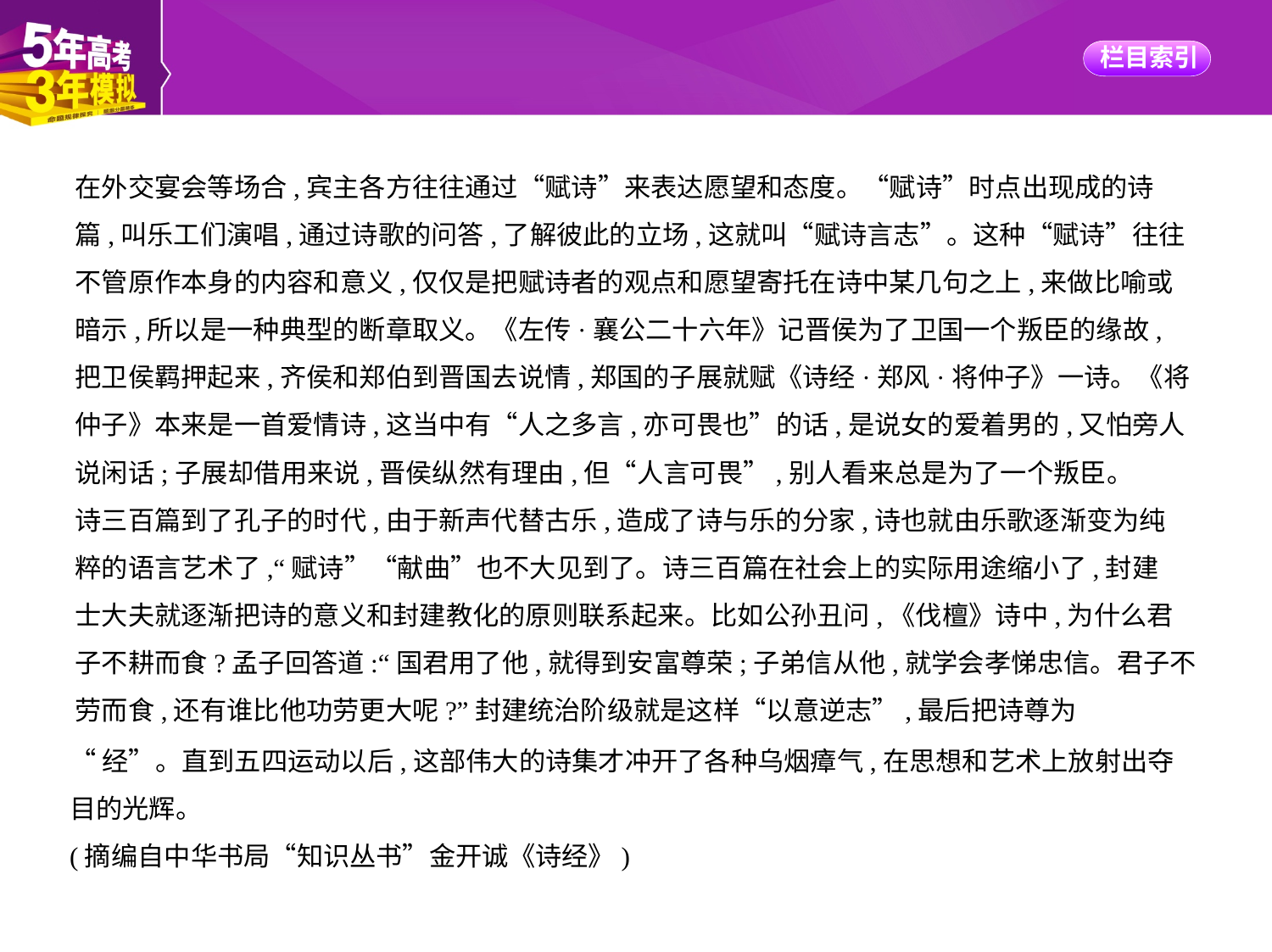

在外交宴会等场合,宾主各方往往通过“赋诗”来表达愿望和态度。“赋诗”时点出现成的诗
篇,叫乐工们演唱,通过诗歌的问答,了解彼此的立场,这就叫“赋诗言志”。这种“赋诗”往往
不管原作本身的内容和意义,仅仅是把赋诗者的观点和愿望寄托在诗中某几句之上,来做比喻或
暗示,所以是一种典型的断章取义。《左传·襄公二十六年》记晋侯为了卫国一个叛臣的缘故,
把卫侯羁押起来,齐侯和郑伯到晋国去说情,郑国的子展就赋《诗经·郑风·将仲子》一诗。《将
仲子》本来是一首爱情诗,这当中有“人之多言,亦可畏也”的话,是说女的爱着男的,又怕旁人
说闲话;子展却借用来说,晋侯纵然有理由,但“人言可畏”,别人看来总是为了一个叛臣。
诗三百篇到了孔子的时代,由于新声代替古乐,造成了诗与乐的分家,诗也就由乐歌逐渐变为纯
粹的语言艺术了,“赋诗”“献曲”也不大见到了。诗三百篇在社会上的实际用途缩小了,封建
士大夫就逐渐把诗的意义和封建教化的原则联系起来。比如公孙丑问,《伐檀》诗中,为什么君
子不耕而食?孟子回答道:“国君用了他,就得到安富尊荣;子弟信从他,就学会孝悌忠信。君子不
劳而食,还有谁比他功劳更大呢?”封建统治阶级就是这样“以意逆志”,最后把诗尊为
“经”。直到五四运动以后,这部伟大的诗集才冲开了各种乌烟瘴气,在思想和艺术上放射出夺
目的光辉。
(摘编自中华书局“知识丛书”金开诚《诗经》)